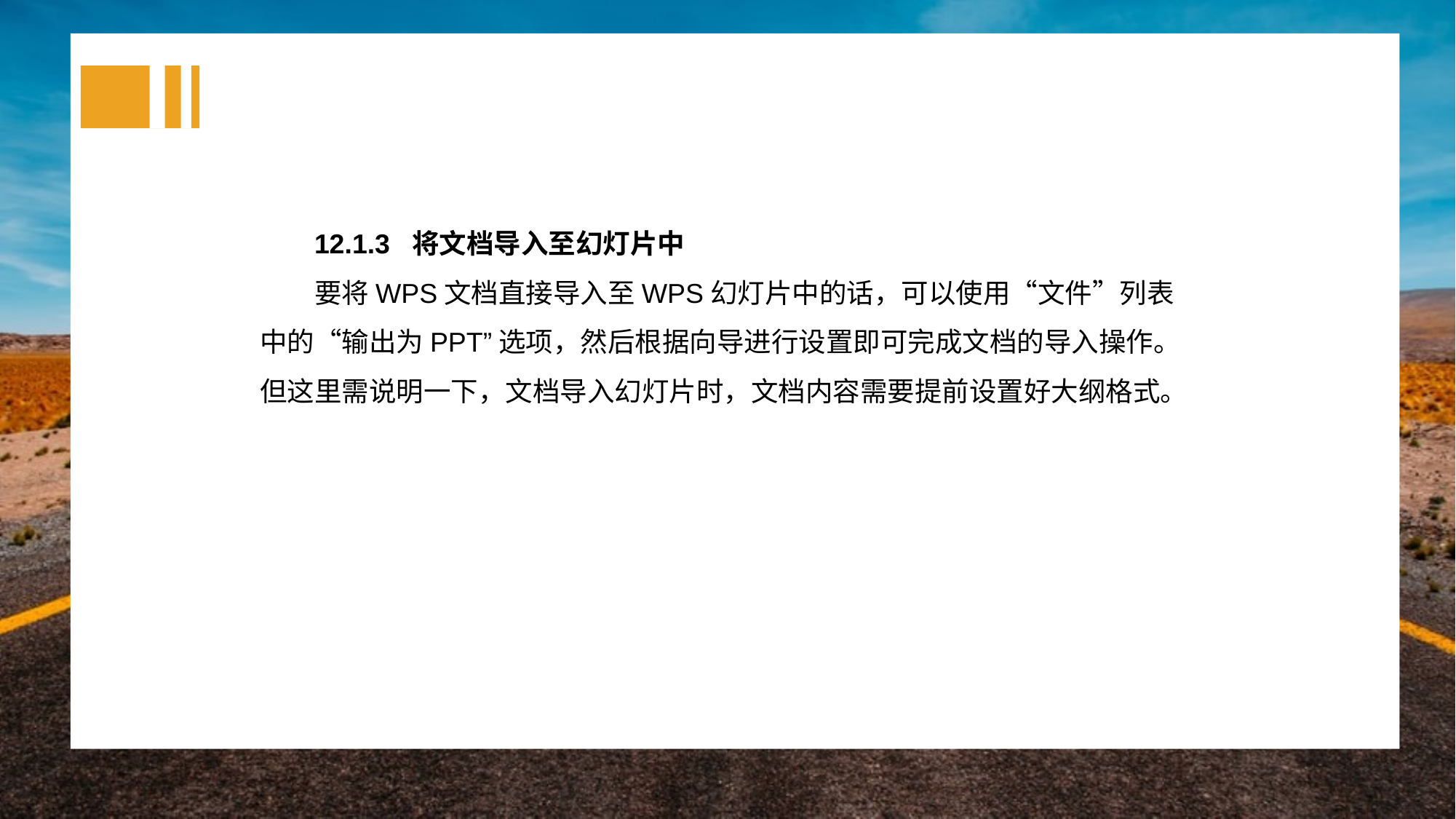

12.1.3  将文档导入至幻灯片中
要将WPS文档直接导入至WPS幻灯片中的话，可以使用“文件”列表中的“输出为PPT”选项，然后根据向导进行设置即可完成文档的导入操作。但这里需说明一下，文档导入幻灯片时，文档内容需要提前设置好大纲格式。